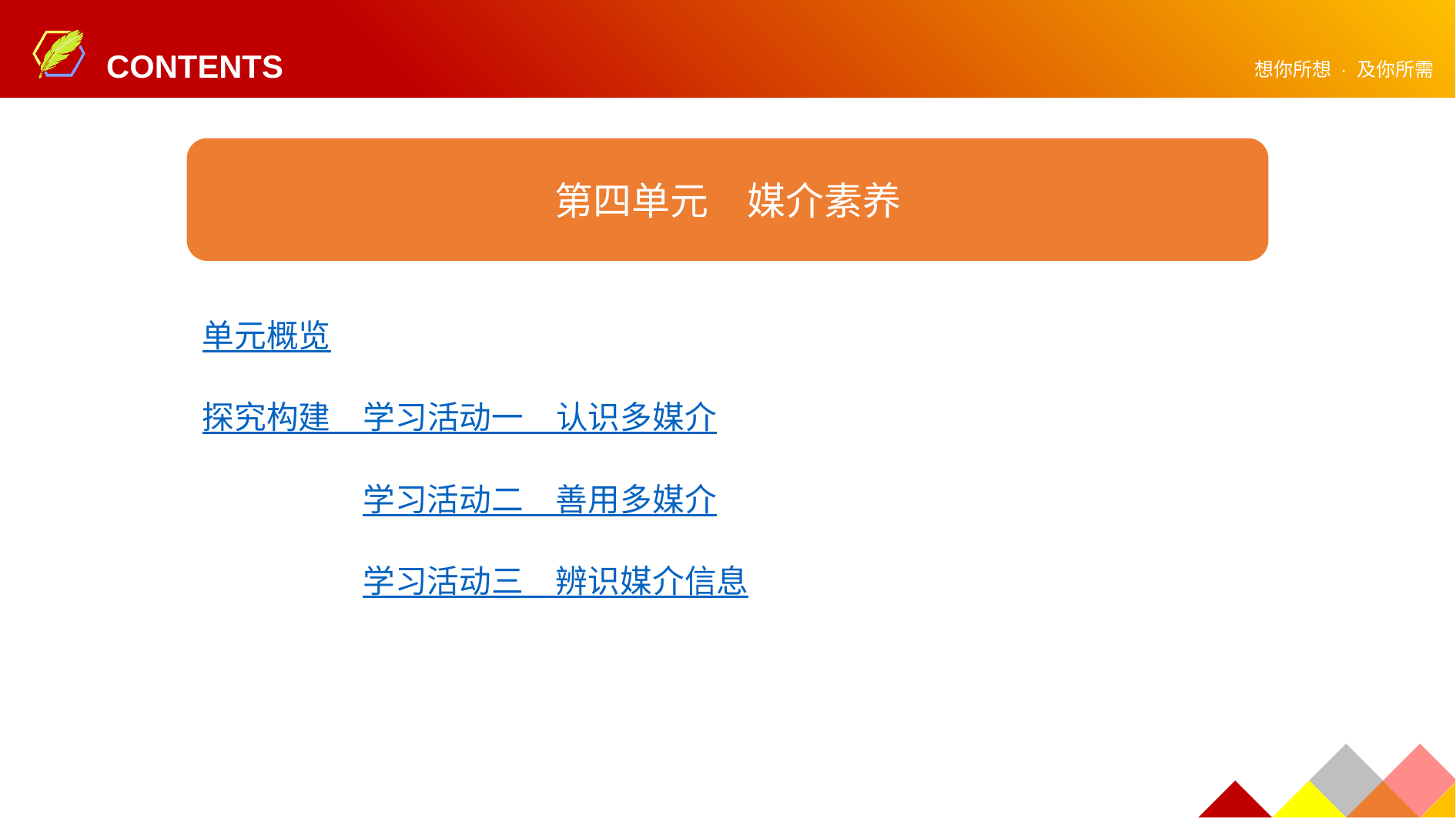

第四单元　媒介素养
单元概览
探究构建　学习活动一　认识多媒介
　　　　　学习活动二　善用多媒介
　　　　　学习活动三　辨识媒介信息